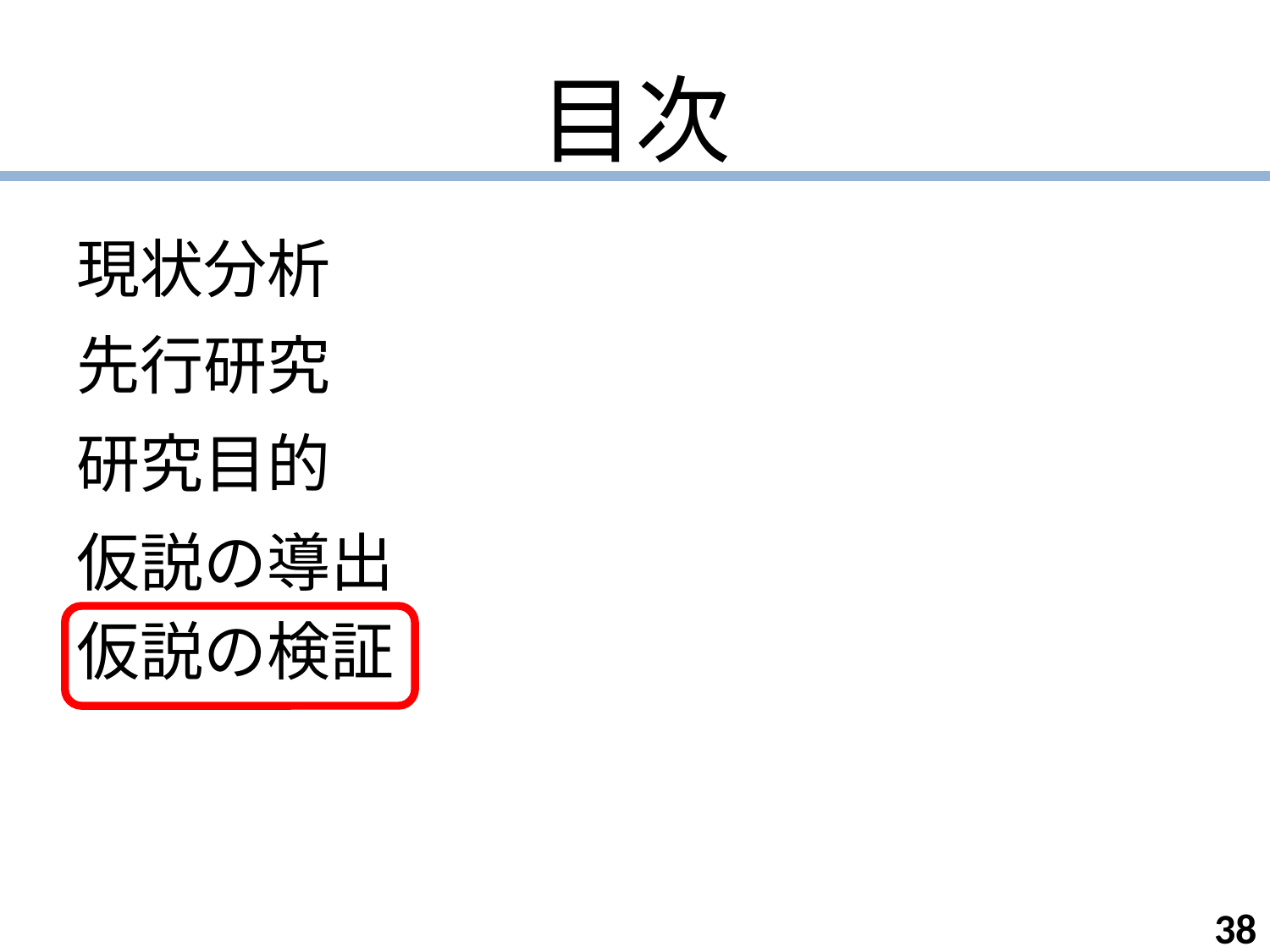

# 目次
現状分析
先行研究
研究目的
仮説の導出
仮説の検証

38